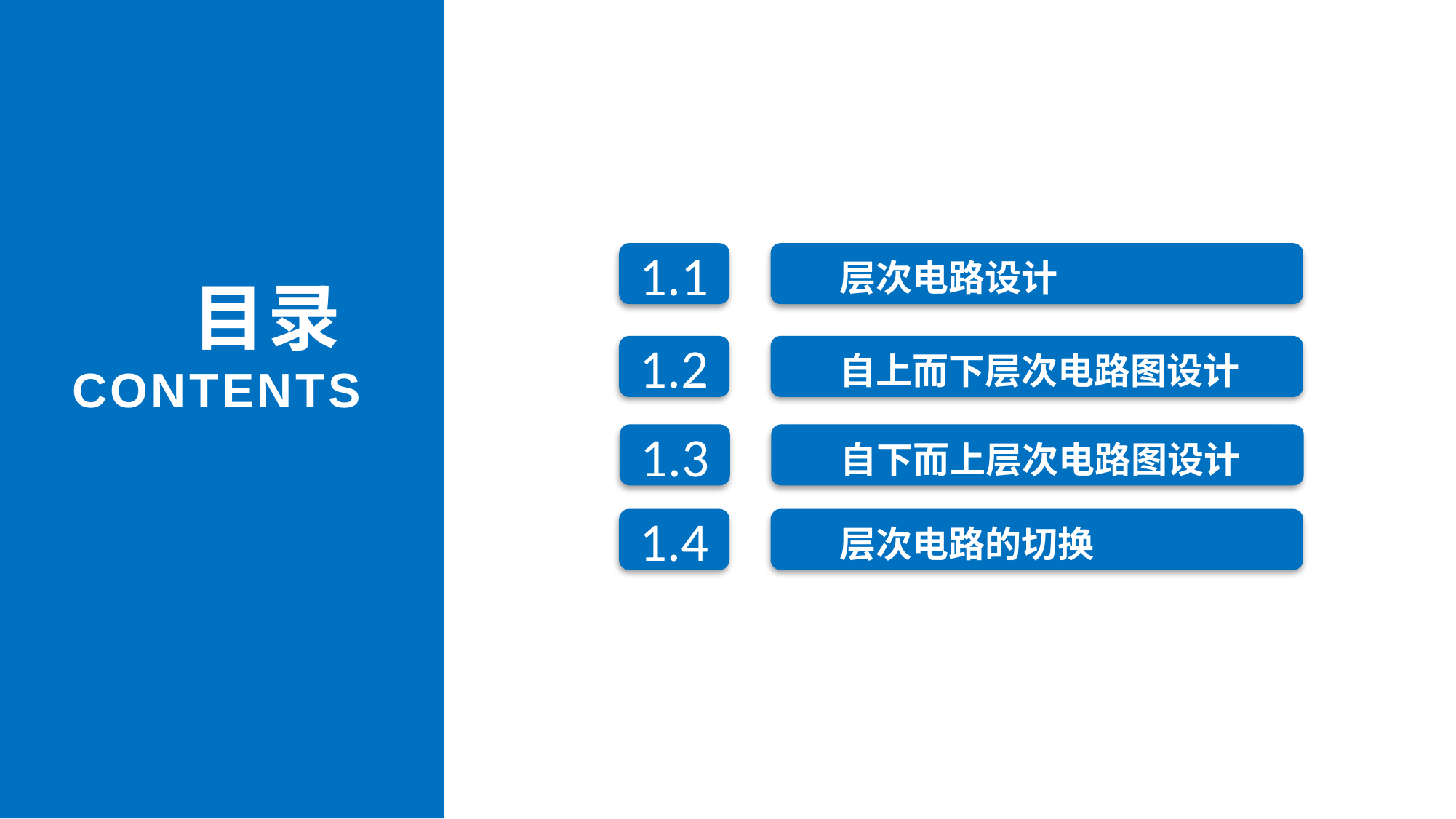

层次电路设计
1.1
目录
CONTENTS

自上而下层次电路图设计
1.2

自下而上层次电路图设计
1.3

层次电路的切换
1.4